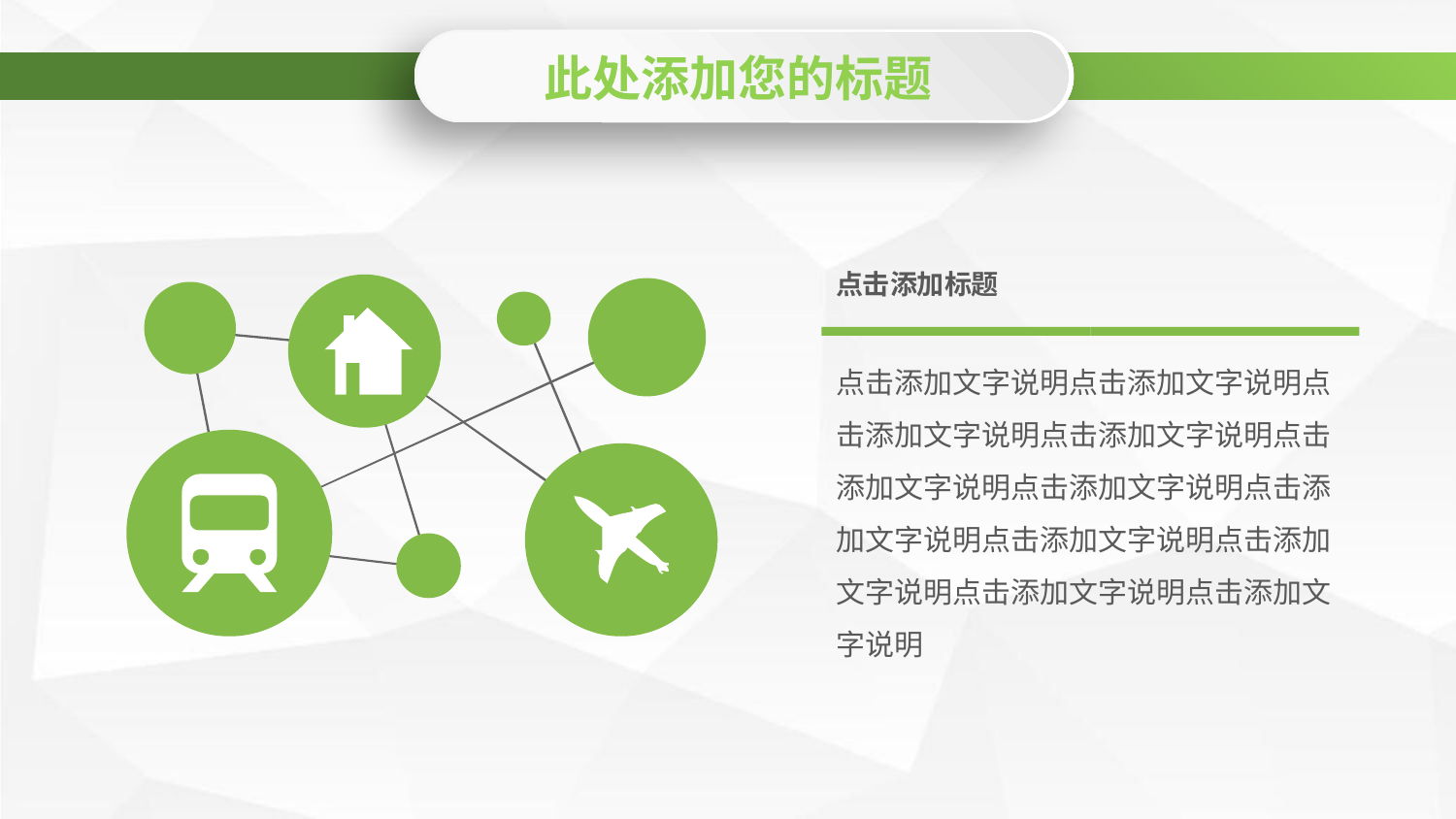

此处添加您的标题

点击添加标题

点击添加文字说明点击添加文字说明点击添加文字说明点击添加文字说明点击添加文字说明点击添加文字说明点击添加文字说明点击添加文字说明点击添加文字说明点击添加文字说明点击添加文字说明